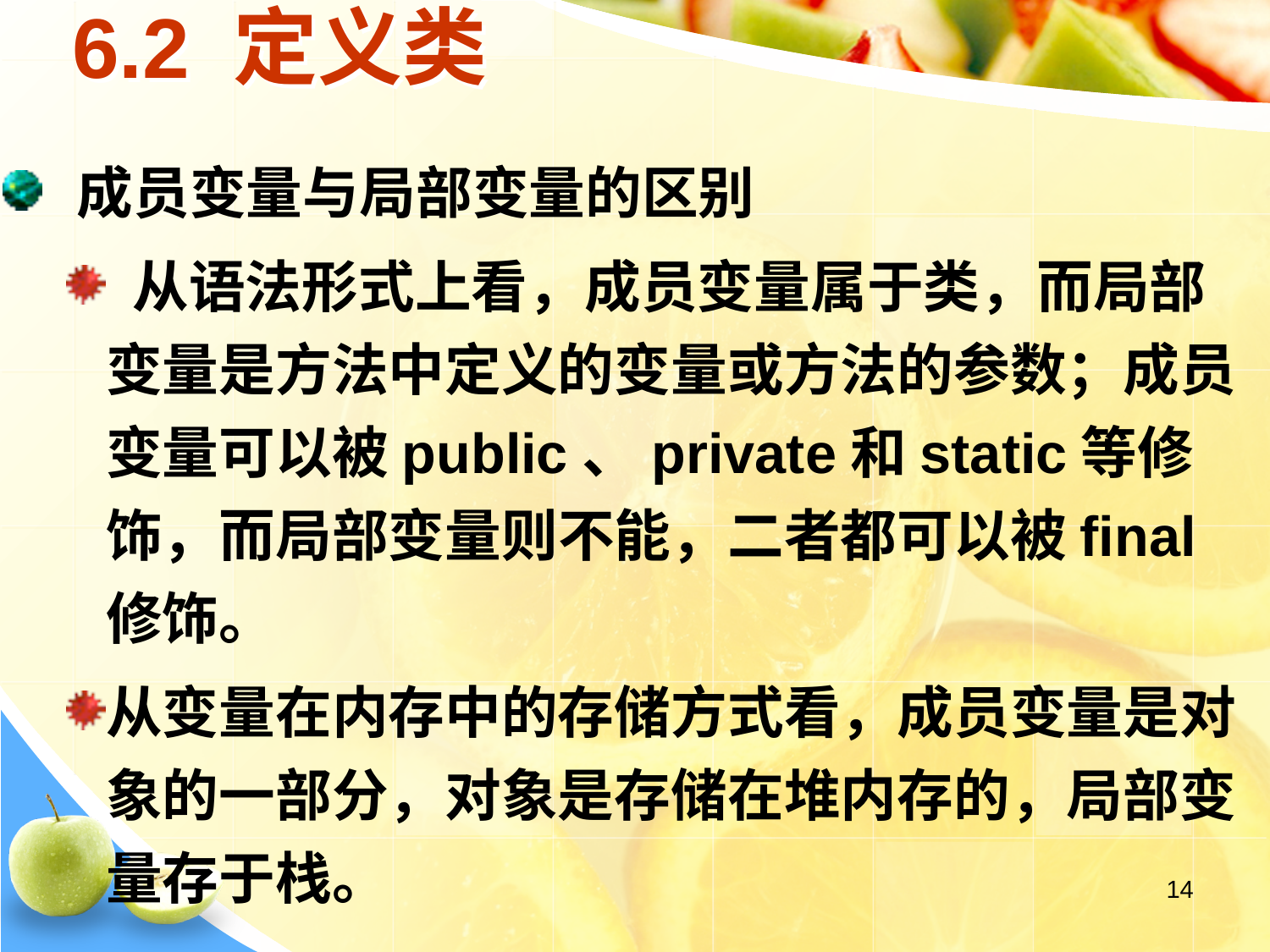

# 6.2 定义类
 成员变量与局部变量的区别
 从语法形式上看，成员变量属于类，而局部变量是方法中定义的变量或方法的参数；成员变量可以被public、private和static等修饰，而局部变量则不能，二者都可以被final修饰。
从变量在内存中的存储方式看，成员变量是对象的一部分，对象是存储在堆内存的，局部变量存于栈。

14